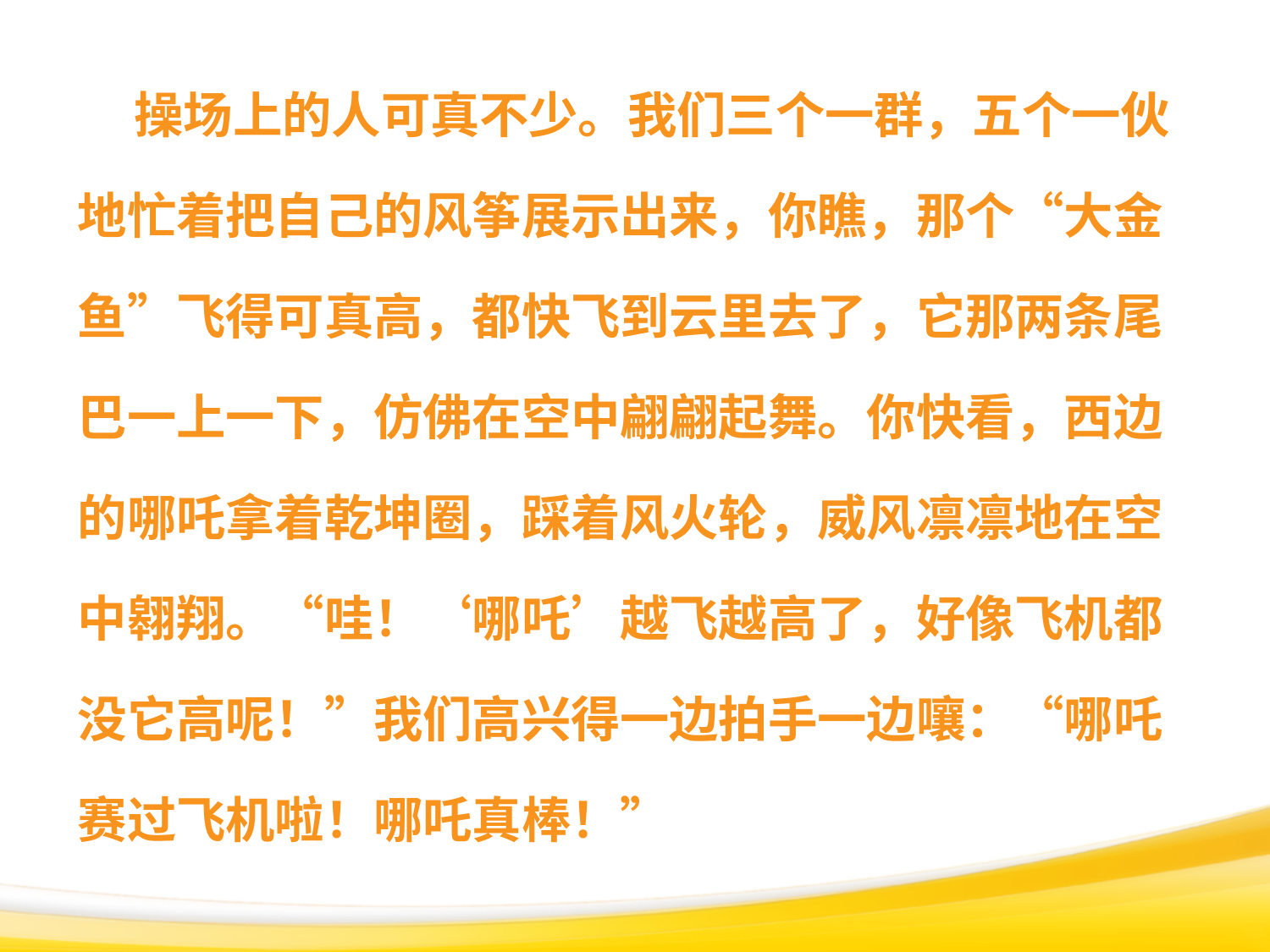

操场上的人可真不少。我们三个一群，五个一伙地忙着把自己的风筝展示出来，你瞧，那个“大金鱼”飞得可真高，都快飞到云里去了，它那两条尾巴一上一下，仿佛在空中翩翩起舞。你快看，西边的哪吒拿着乾坤圈，踩着风火轮，威风凛凛地在空中翱翔。“哇！‘哪吒’越飞越高了，好像飞机都没它高呢！”我们高兴得一边拍手一边嚷：“哪吒赛过飞机啦！哪吒真棒！”